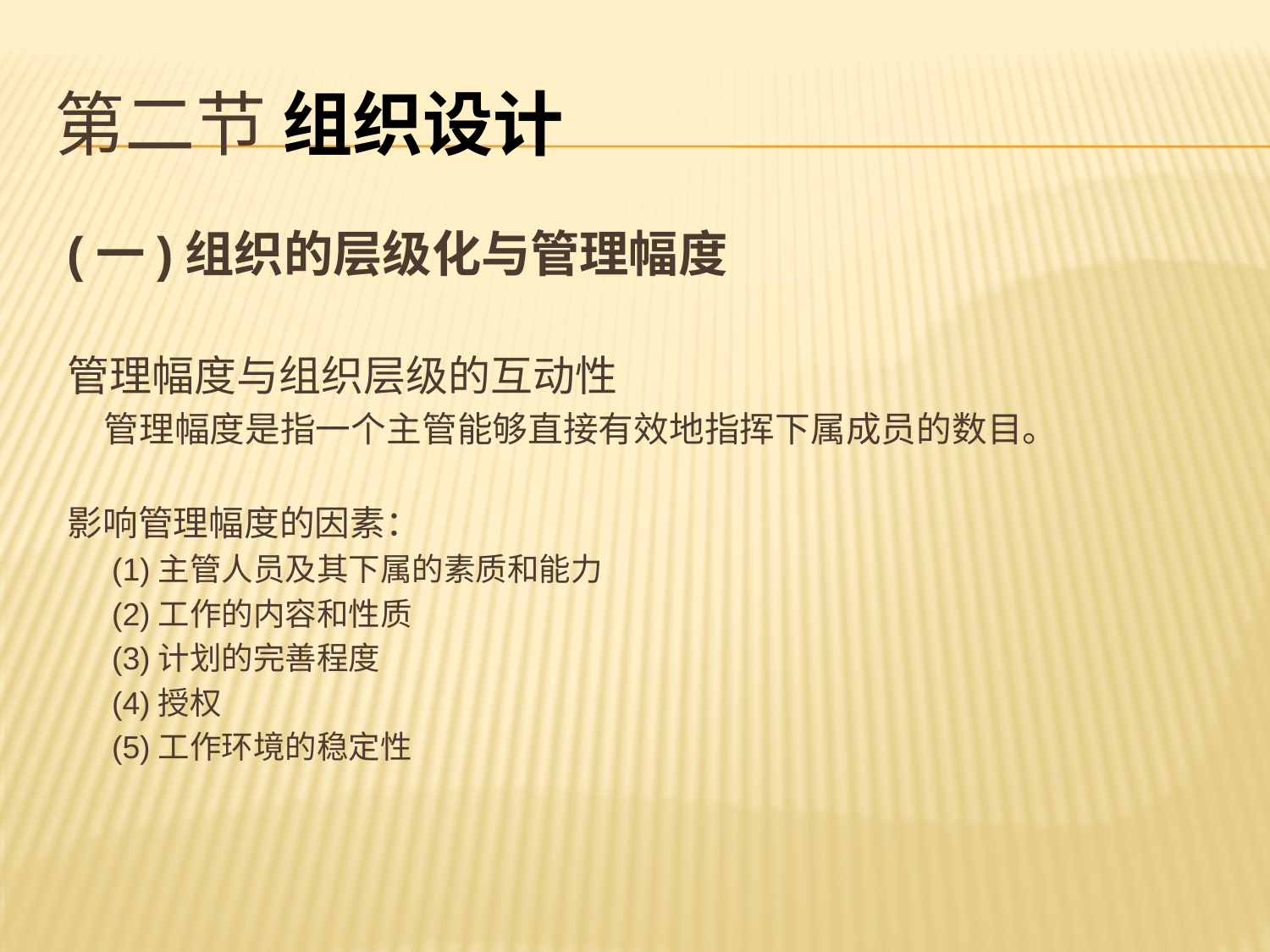

# 第二节 组织设计
(一)组织的层级化与管理幅度

管理幅度与组织层级的互动性
    管理幅度是指一个主管能够直接有效地指挥下属成员的数目。

影响管理幅度的因素：
     (1)主管人员及其下属的素质和能力
     (2)工作的内容和性质
     (3)计划的完善程度
     (4)授权
     (5)工作环境的稳定性